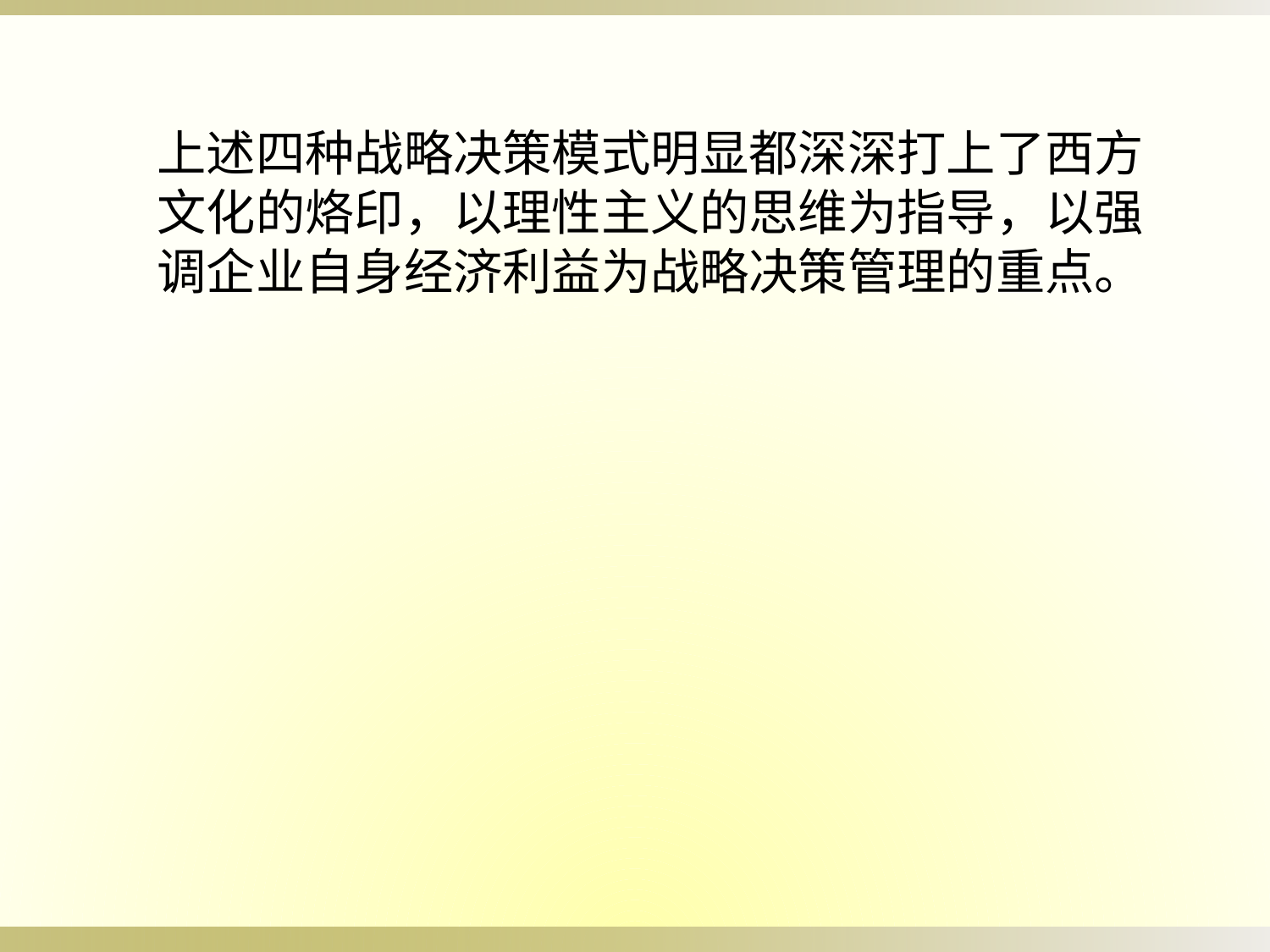

上述四种战略决策模式明显都深深打上了西方文化的烙印，以理性主义的思维为指导，以强调企业自身经济利益为战略决策管理的重点。